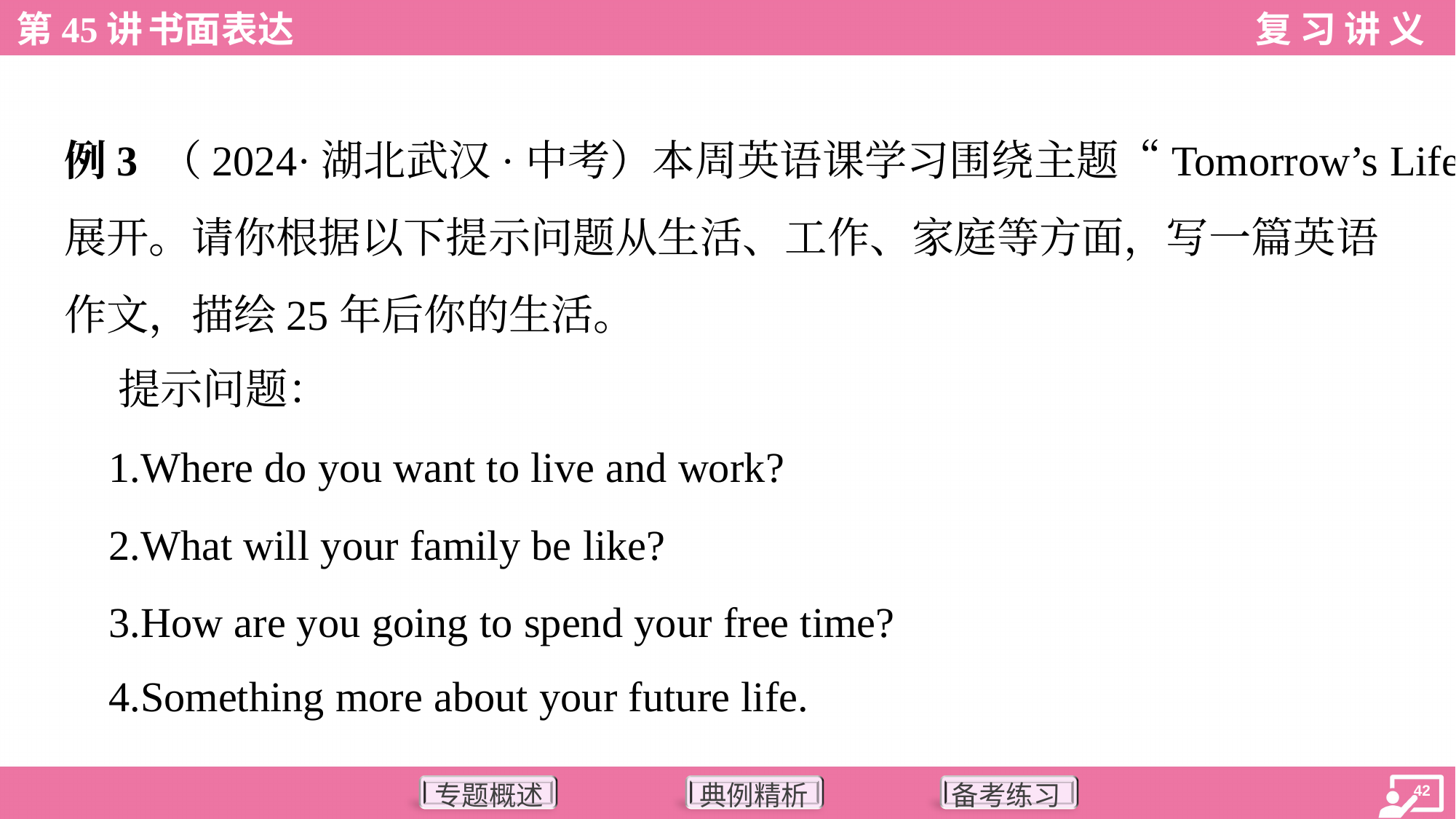

例3 （2024·湖北武汉·中考）本周英语课学习围绕主题“Tomorrow’s Life”
展开。请你根据以下提示问题从生活、工作、家庭等方面，写一篇英语
作文，描绘25年后你的生活。
    提示问题：
    1.Where do you want to live and work?
    2.What will your family be like?
    3.How are you going to spend your free time?
    4.Something more about your future life.